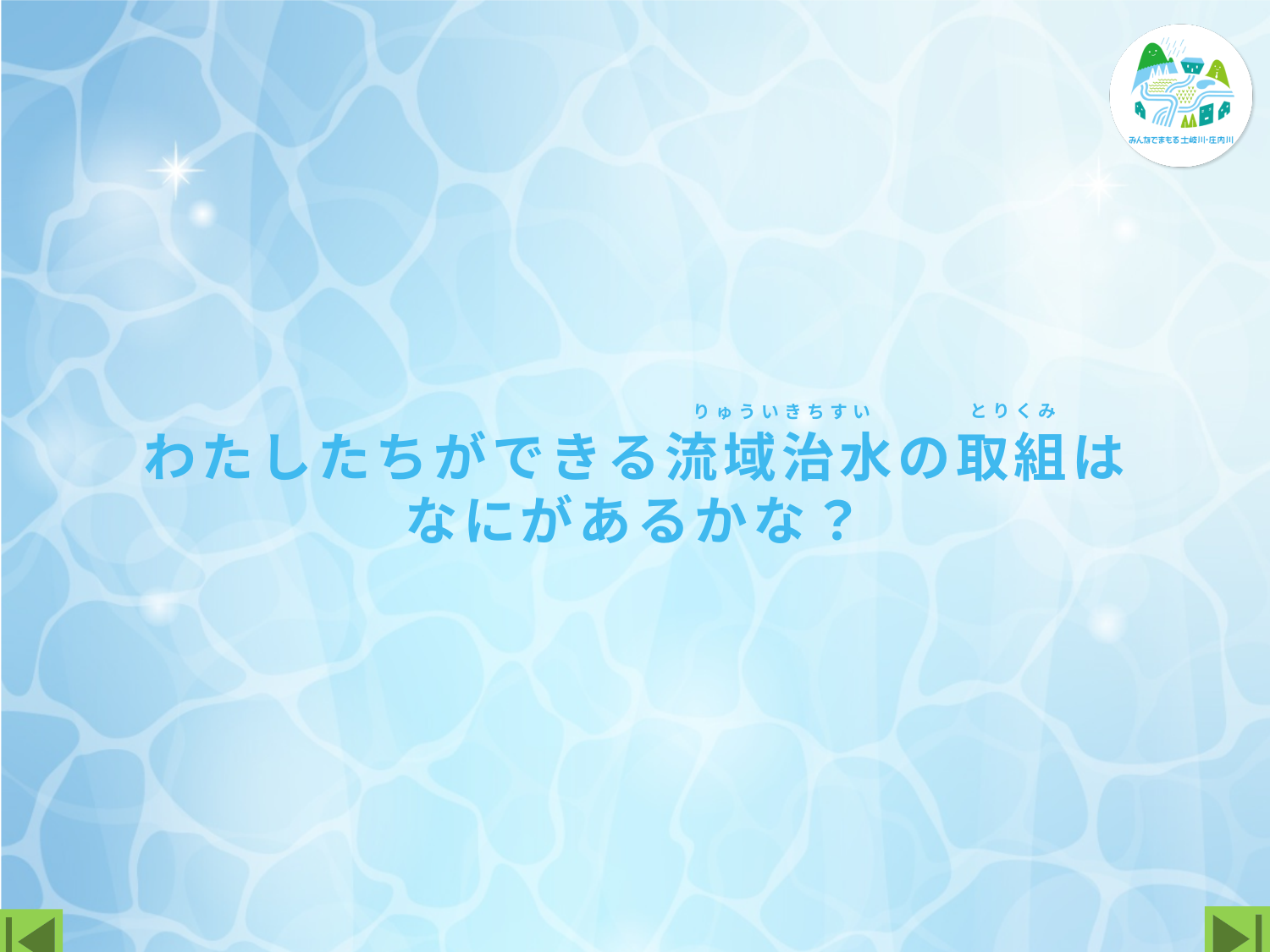

とりくみ
りゅういきちすい
わたしたちができる流域治水の取組は
なにがあるかな？